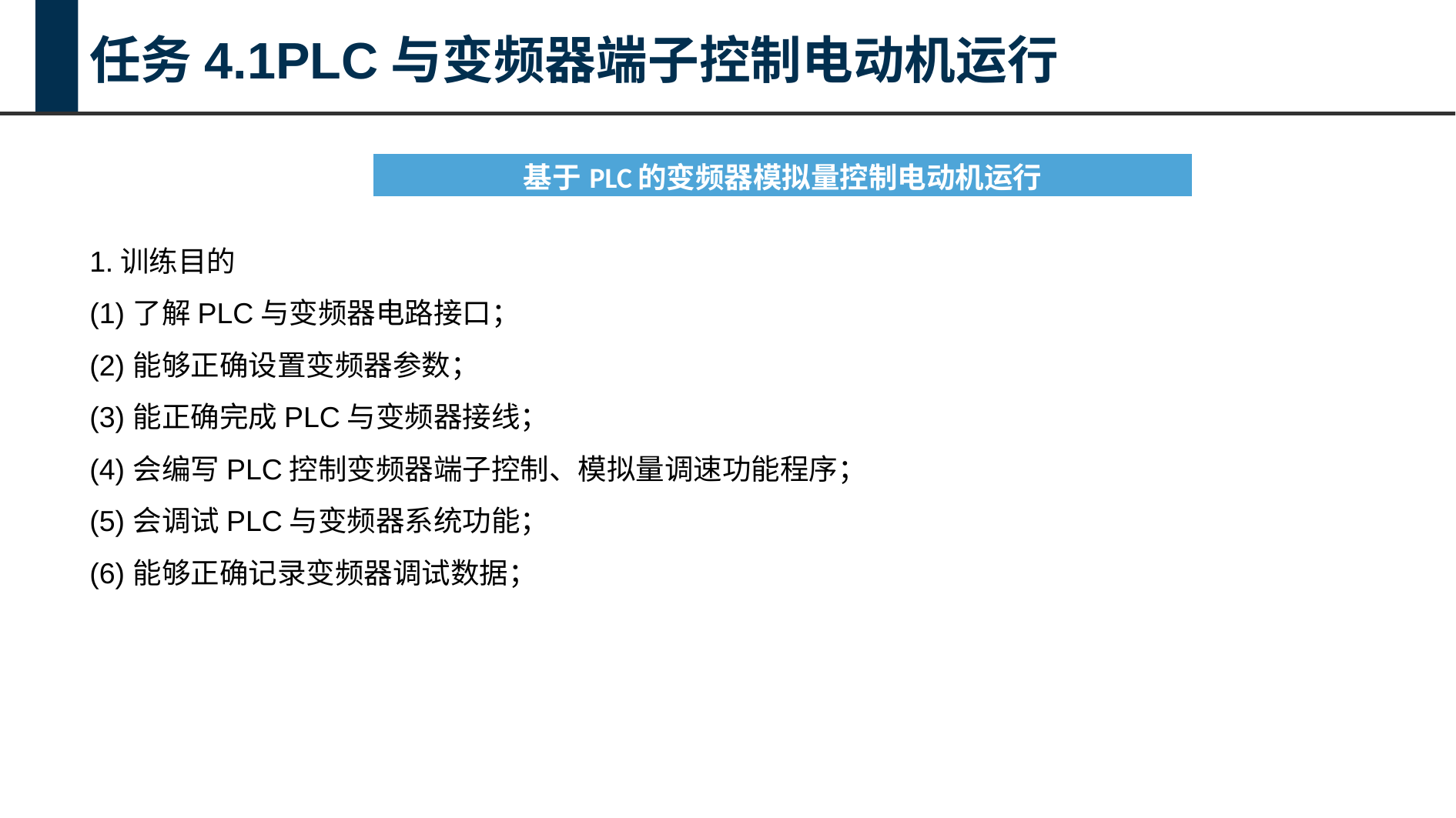

任务4.1PLC与变频器端子控制电动机运行
| 基于PLC的变频器模拟量控制电动机运行 |
| --- |
1.训练目的
了解PLC与变频器电路接口；
能够正确设置变频器参数；
能正确完成PLC与变频器接线；
会编写PLC控制变频器端子控制、模拟量调速功能程序；
会调试PLC与变频器系统功能；
能够正确记录变频器调试数据；